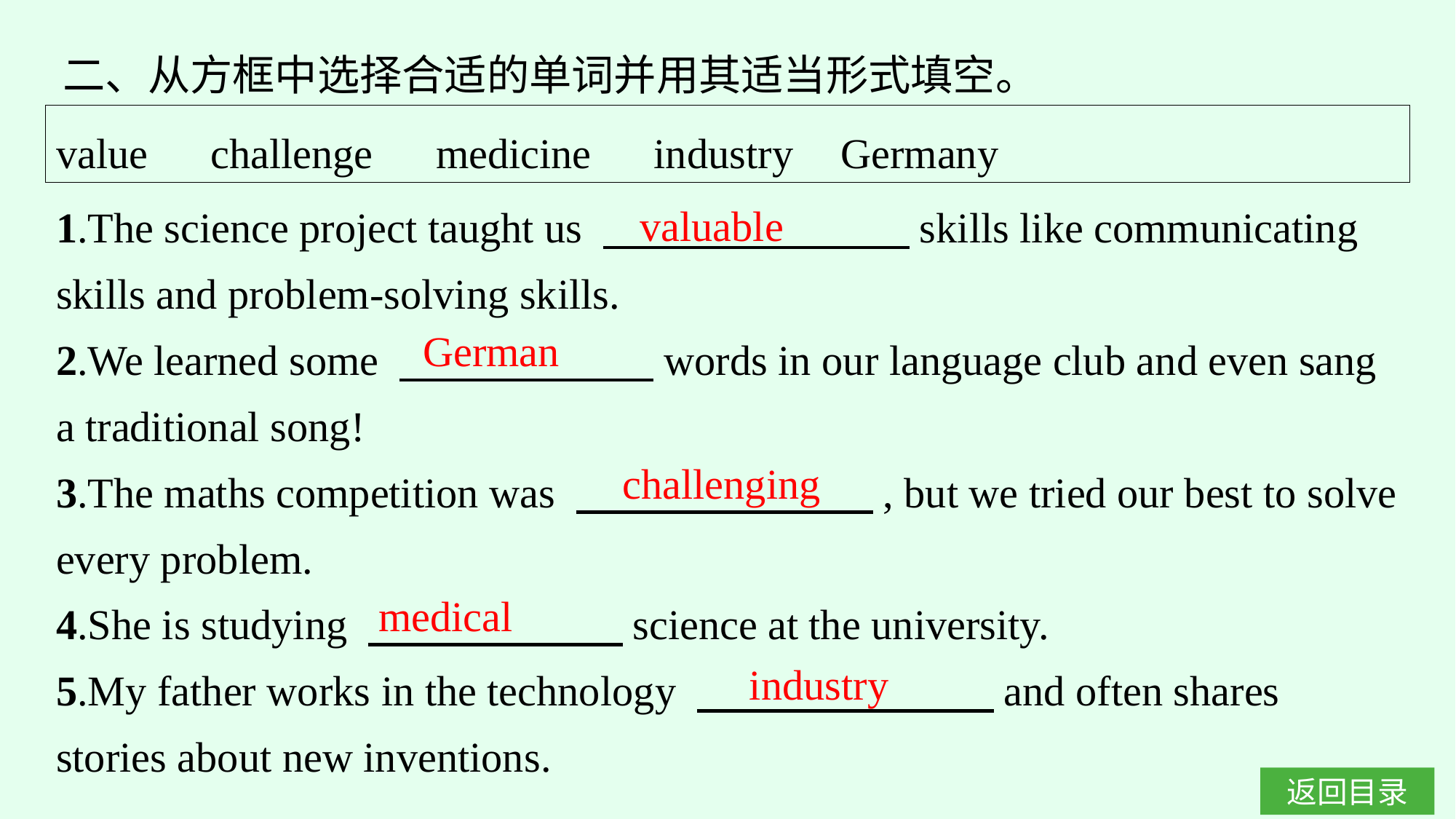

二、从方框中选择合适的单词并用其适当形式填空。
value　challenge　medicine　industry    Germany
1.The science project taught us 　　　　　　 　skills like communicating skills and problem-solving skills.
2.We learned some 　　　　　　words in our language club and even sang a traditional song!
3.The maths competition was 　　　　　　　, but we tried our best to solve every problem.
4.She is studying 　　　　　　science at the university.
5.My father works in the technology 　　　　　　　and often shares stories about new inventions.
valuable
German
challenging
medical
industry